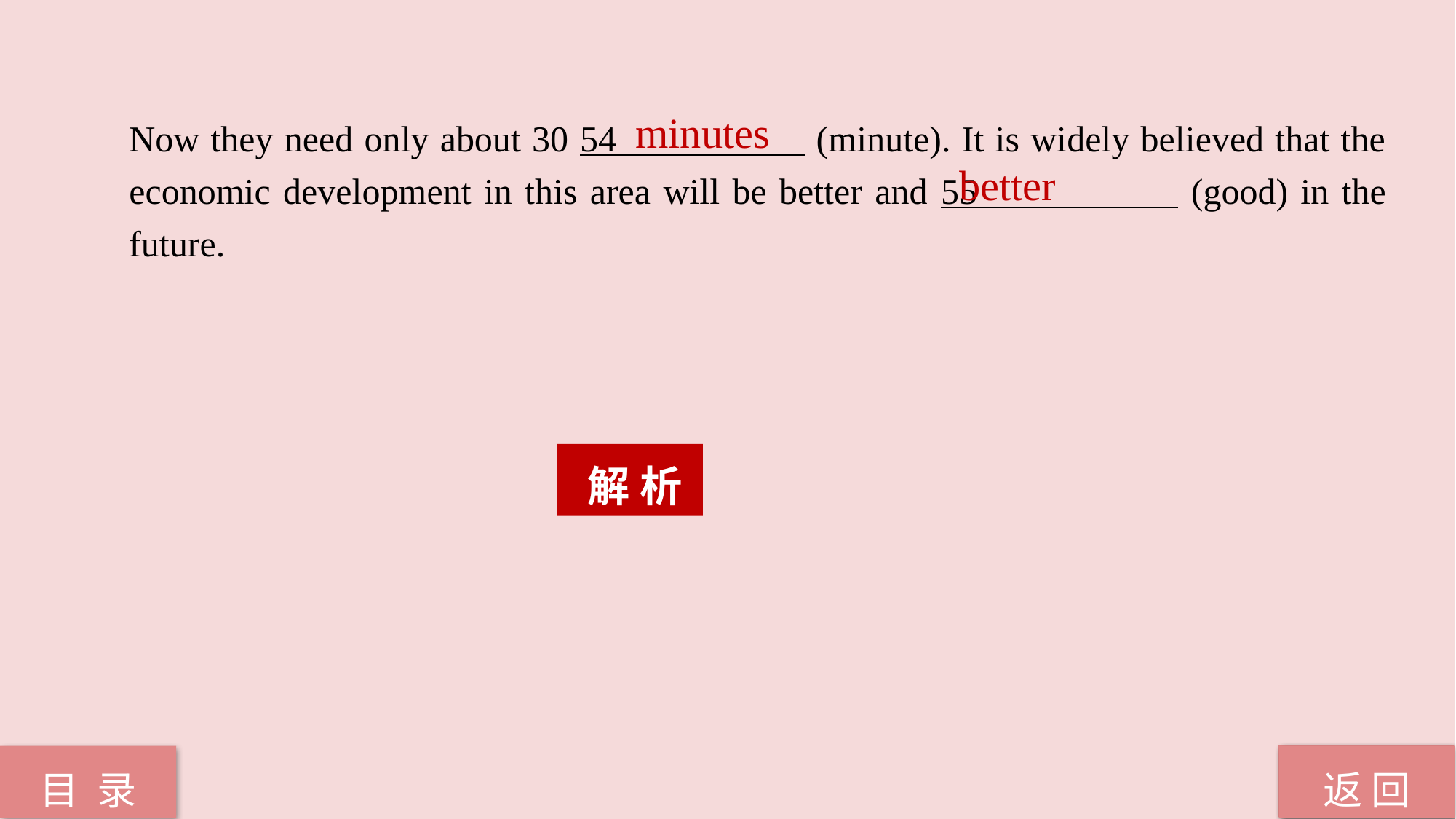

minutes
Now they need only about 30 54                  (minute). It is widely believed that the economic development in this area will be better and 55                 (good) in the future.

better
 解 析
返 回